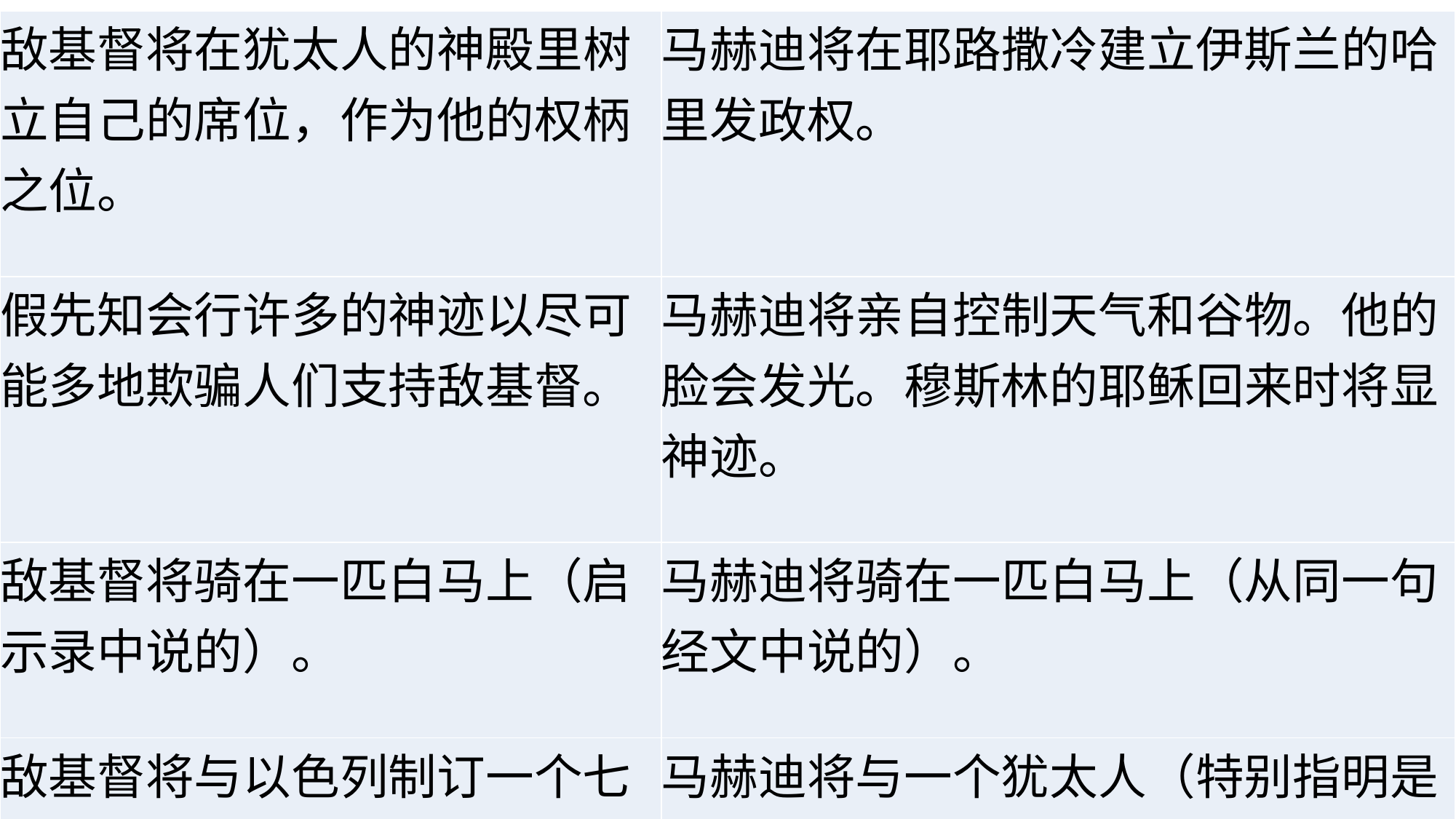

| 敌基督将在犹太人的神殿里树立自己的席位，作为他的权柄之位。 | 马赫迪将在耶路撒冷建立伊斯兰的哈里发政权。 |
| --- | --- |
| 假先知会行许多的神迹以尽可能多地欺骗人们支持敌基督。 | 马赫迪将亲自控制天气和谷物。他的脸会发光。穆斯林的耶稣回来时将显神迹。 |
| 敌基督将骑在一匹白马上（启示录中说的）。 | 马赫迪将骑在一匹白马上（从同一句经文中说的）。 |
| 敌基督将与以色列制订一个七年的和平条约。 | 马赫迪将与一个犹太人（特别指明是个利末人）制订一个七年的和平条约。 |